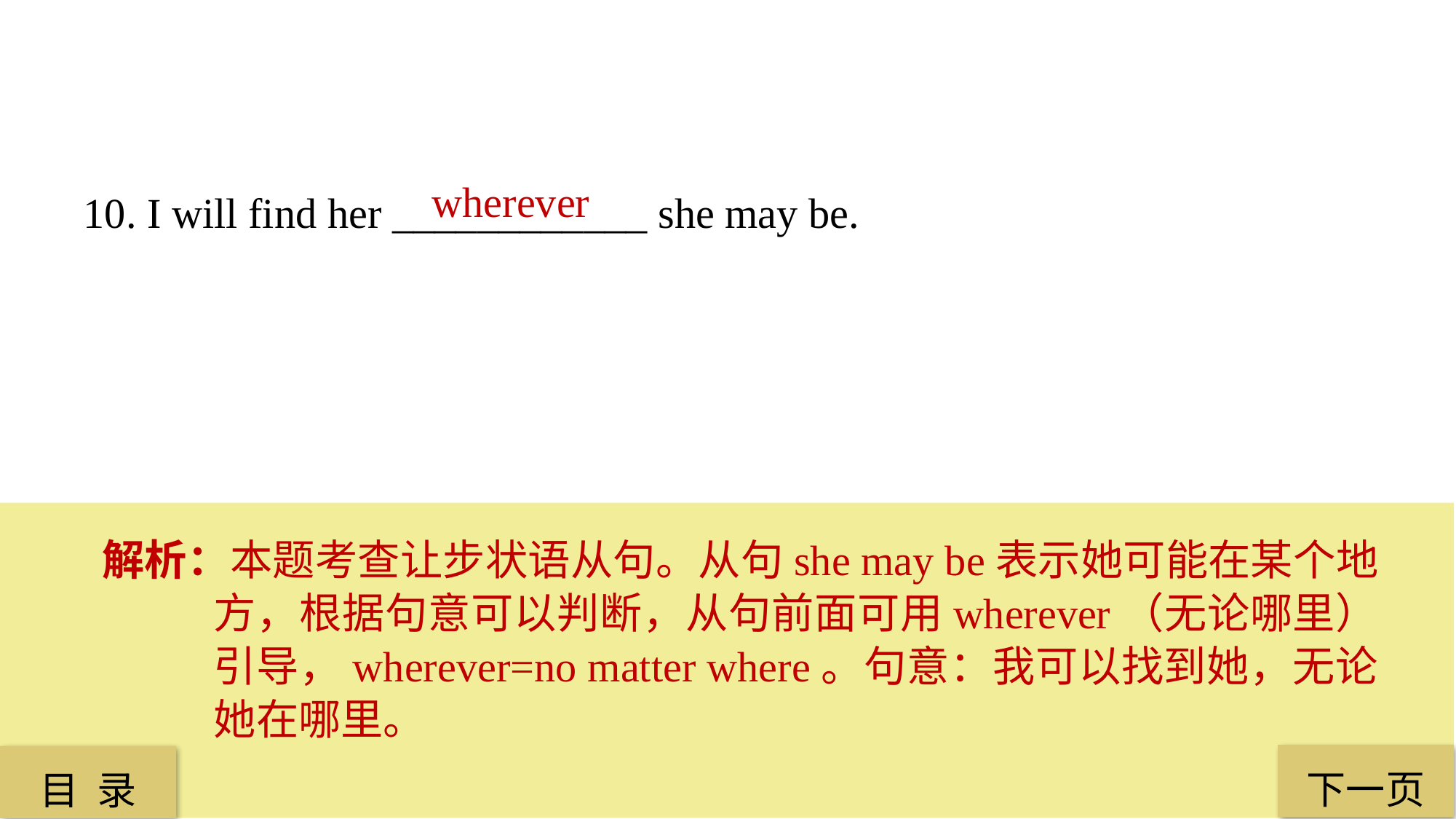

wherever
10. I will find her ____________ she may be.
解析：本题考查让步状语从句。从句she may be表示她可能在某个地方，根据句意可以判断，从句前面可用wherever（无论哪里）引导，wherever=no matter where。句意：我可以找到她，无论她在哪里。